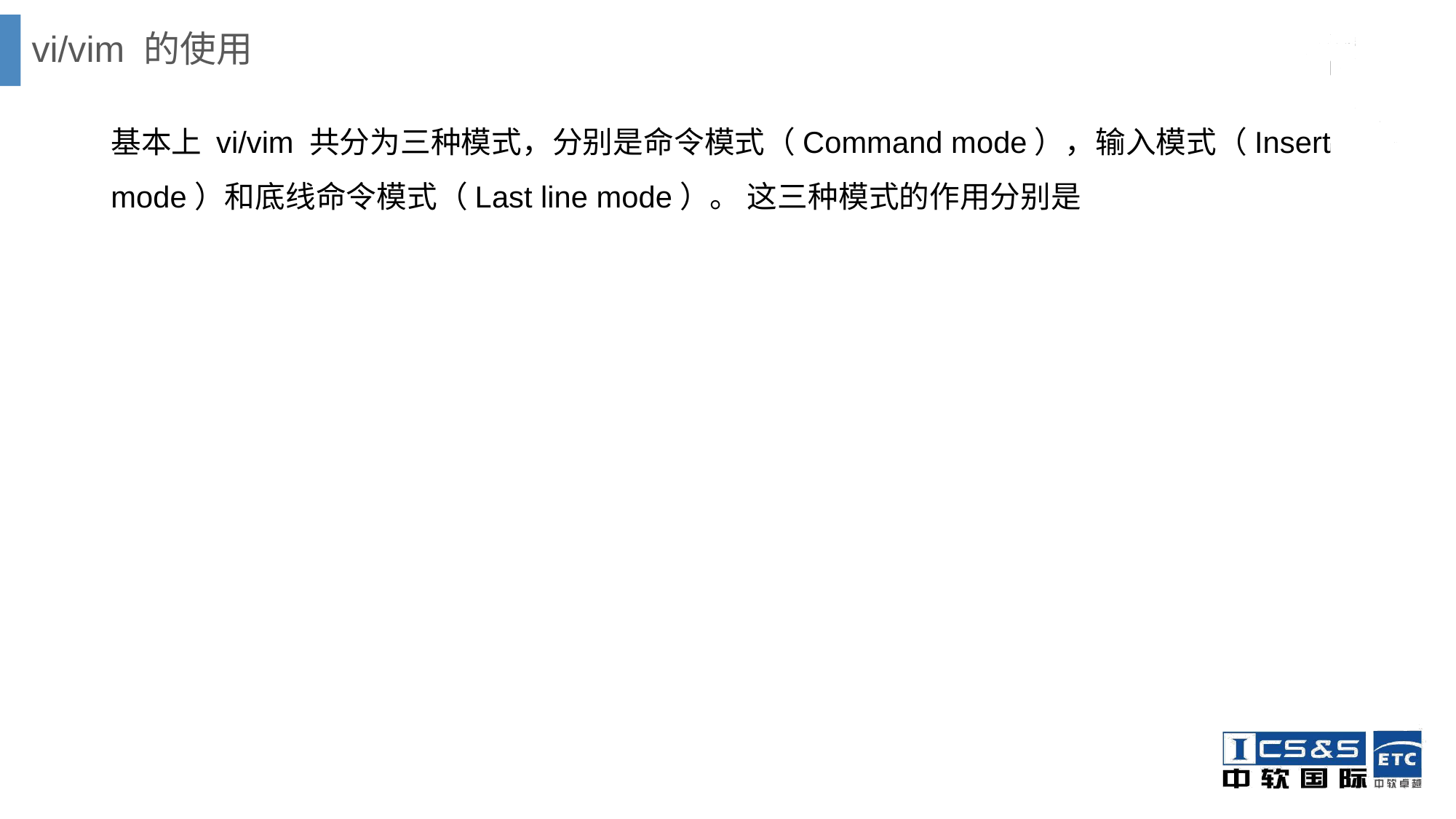

# vi/vim 的使用
基本上 vi/vim 共分为三种模式，分别是命令模式（Command mode），输入模式（Insert mode）和底线命令模式（Last line mode）。 这三种模式的作用分别是